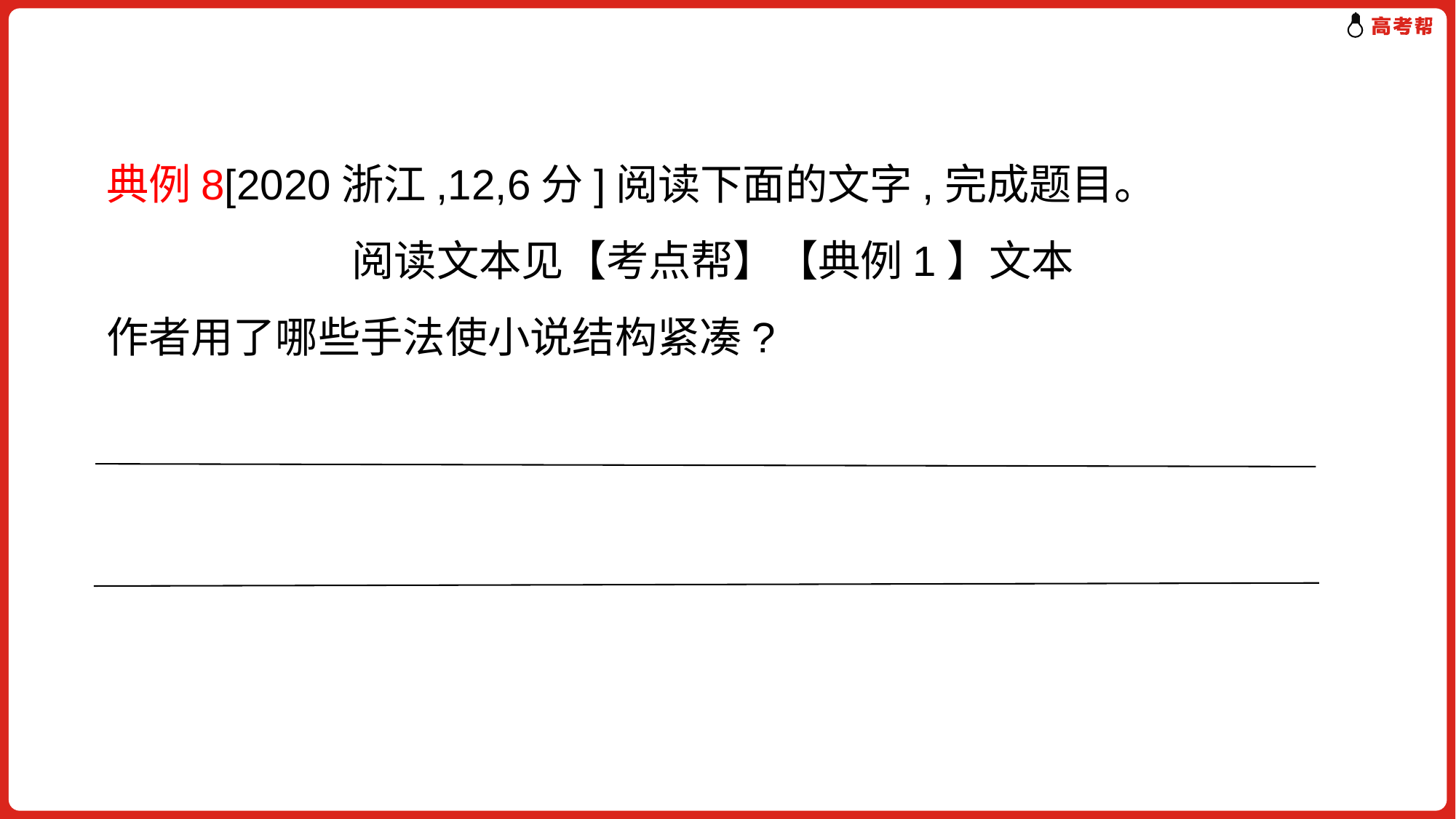

典例8[2020浙江,12,6分]阅读下面的文字,完成题目。
阅读文本见【考点帮】【典例1】文本
作者用了哪些手法使小说结构紧凑?